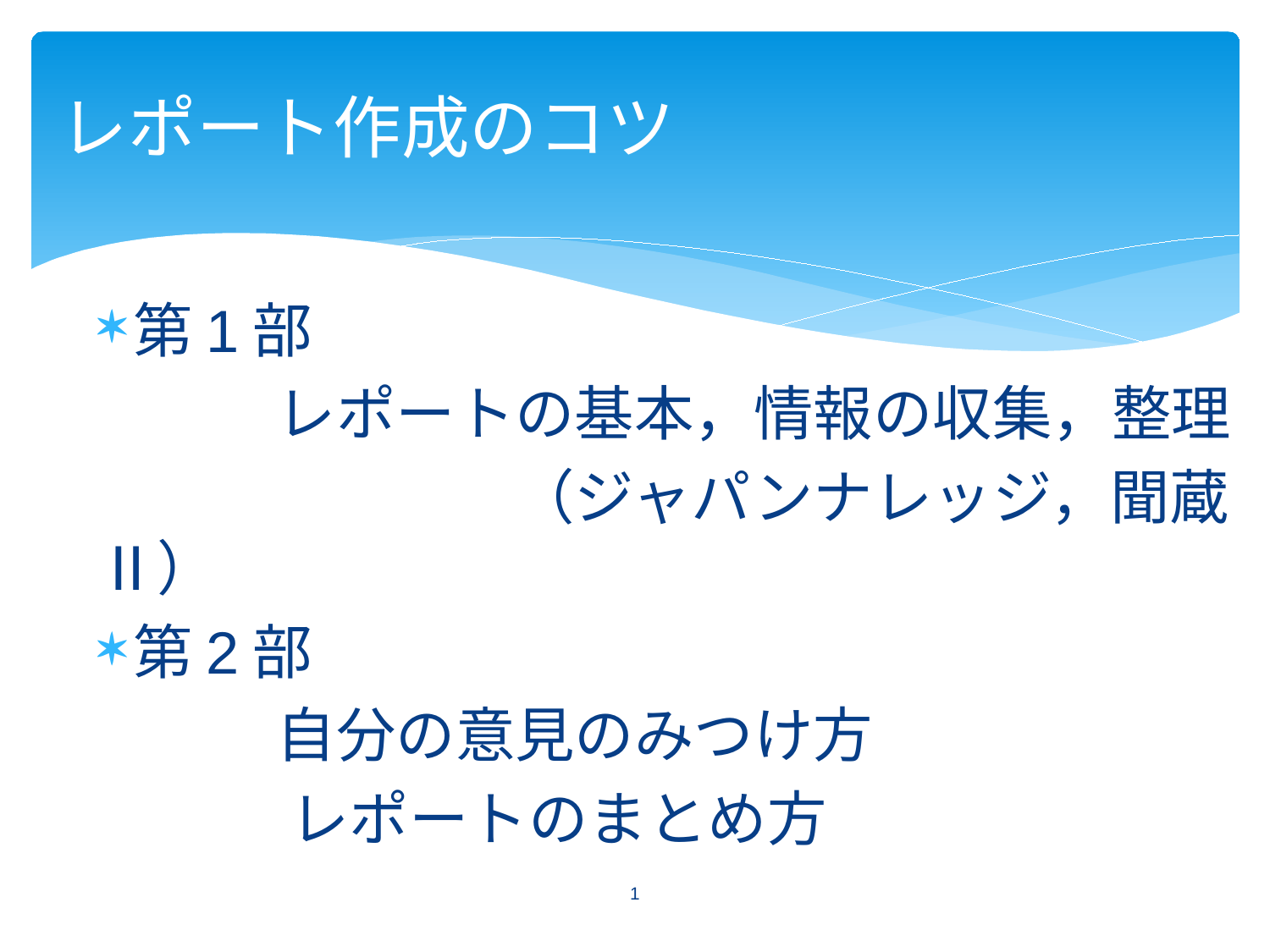

# レポート作成のコツ
第1部
　　　レポートの基本，情報の収集，整理
　　　　　　　（ジャパンナレッジ，聞蔵Ⅱ）
第2部
　　　自分の意見のみつけ方
　　　 レポートのまとめ方

1